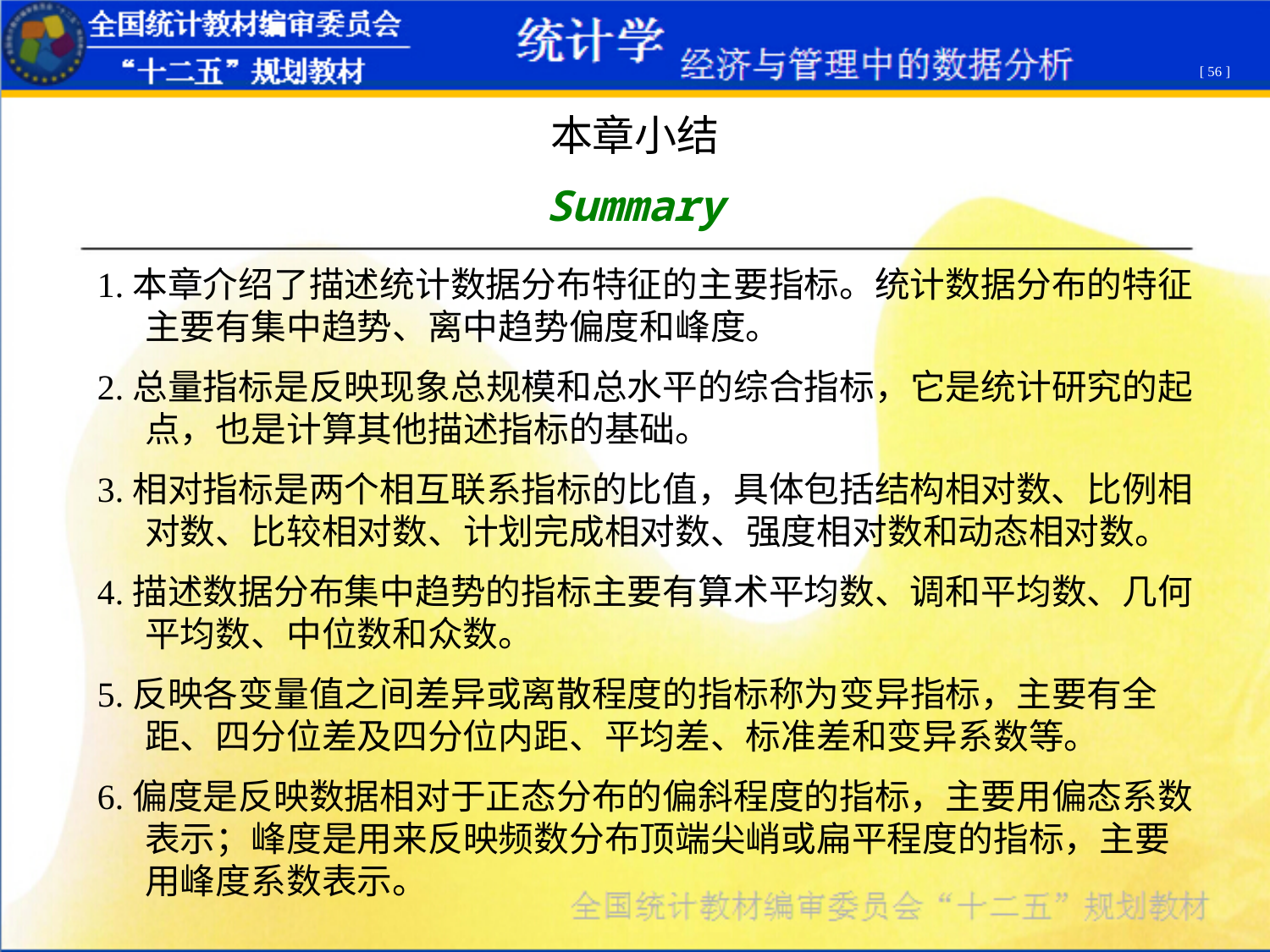

[ 56 ]
本章小结
Summary
1.本章介绍了描述统计数据分布特征的主要指标。统计数据分布的特征主要有集中趋势、离中趋势偏度和峰度。
2.总量指标是反映现象总规模和总水平的综合指标，它是统计研究的起点，也是计算其他描述指标的基础。
3.相对指标是两个相互联系指标的比值，具体包括结构相对数、比例相对数、比较相对数、计划完成相对数、强度相对数和动态相对数。
4.描述数据分布集中趋势的指标主要有算术平均数、调和平均数、几何平均数、中位数和众数。
5.反映各变量值之间差异或离散程度的指标称为变异指标，主要有全距、四分位差及四分位内距、平均差、标准差和变异系数等。
6.偏度是反映数据相对于正态分布的偏斜程度的指标，主要用偏态系数表示；峰度是用来反映频数分布顶端尖峭或扁平程度的指标，主要用峰度系数表示。